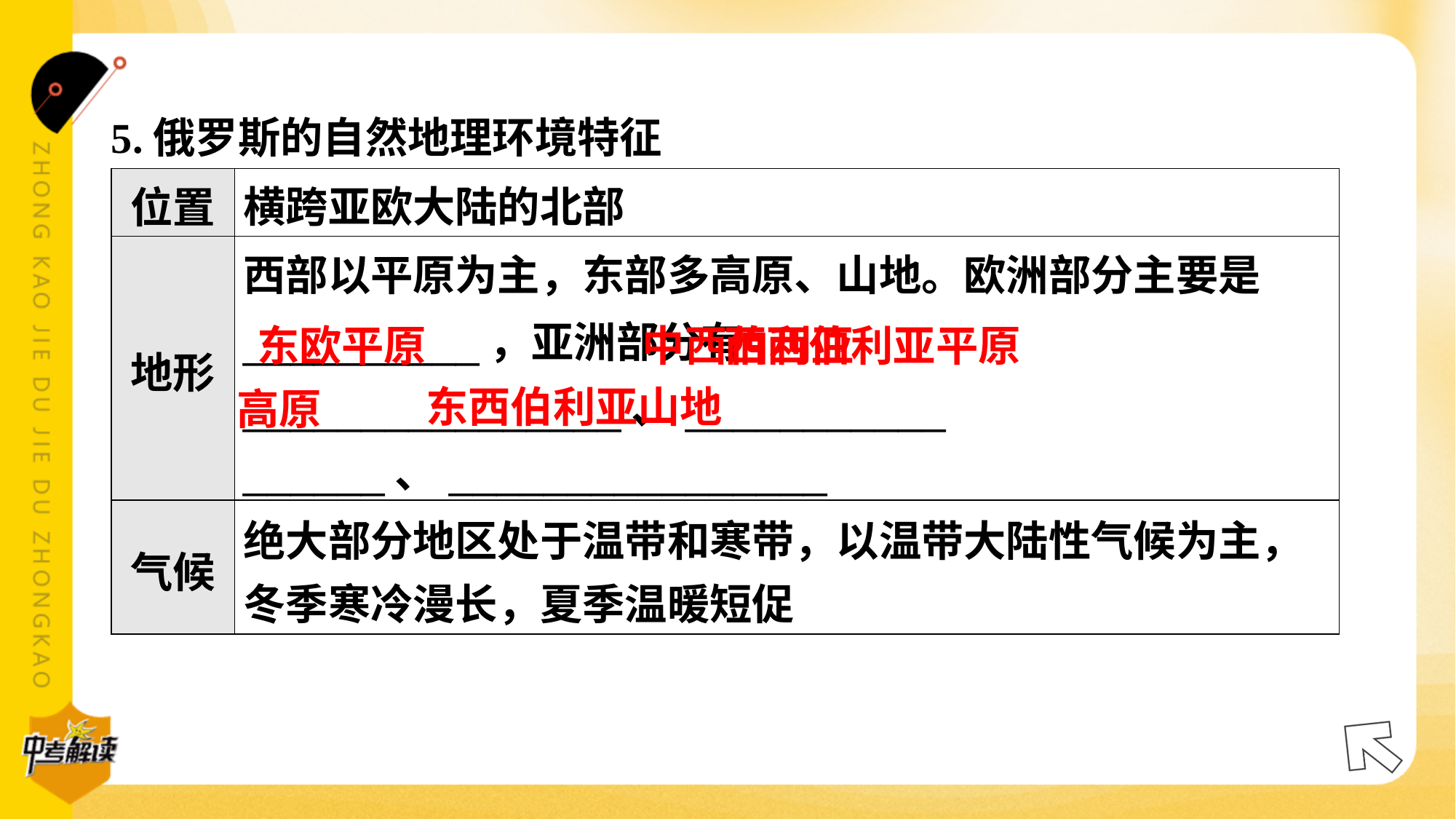

5.俄罗斯的自然地理环境特征#5
| 位置 | 横跨亚欧大陆的北部 |
| --- | --- |
| 地形 | 西部以平原为主，东部多高原、山地。欧洲部分主要是 \_\_\_\_\_\_\_\_\_\_，亚洲部分有\_\_\_\_\_\_\_\_\_\_\_\_\_\_\_\_、\_\_\_\_\_\_\_\_\_\_\_ \_\_\_\_\_\_、\_\_\_\_\_\_\_\_\_\_\_\_\_\_\_\_ |
| 气候 | 绝大部分地区处于温带和寒带，以温带大陆性气候为主， 冬季寒冷漫长，夏季温暖短促 |
                                         中西伯利亚
高原
东欧平原
西西伯利亚平原
东西伯利亚山地